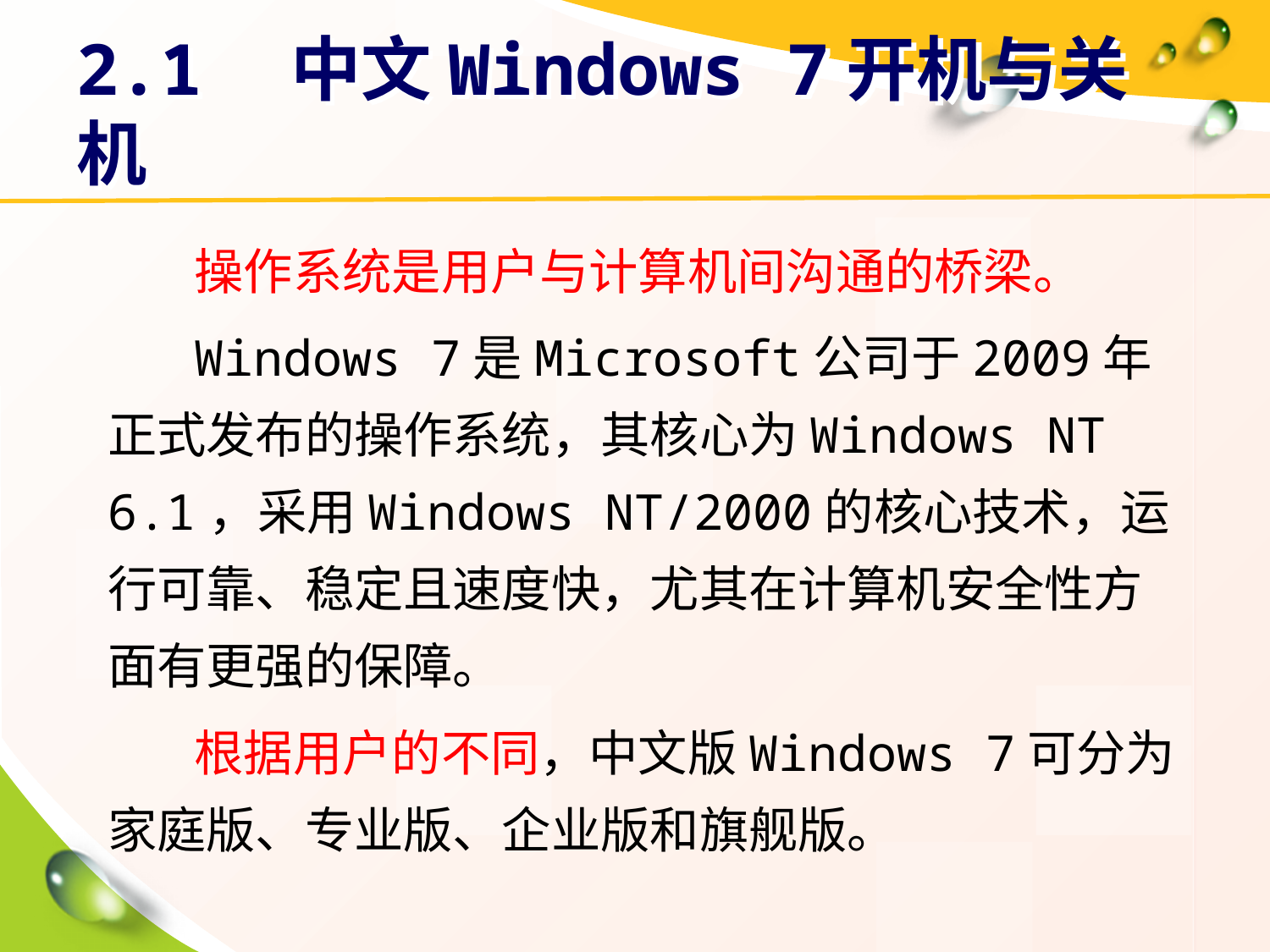

# 2.1　中文Windows 7开机与关机
操作系统是用户与计算机间沟通的桥梁。
Windows 7是Microsoft公司于2009年正式发布的操作系统，其核心为Windows NT 6.1，采用Windows NT/2000的核心技术，运行可靠、稳定且速度快，尤其在计算机安全性方面有更强的保障。
根据用户的不同，中文版Windows 7可分为家庭版、专业版、企业版和旗舰版。